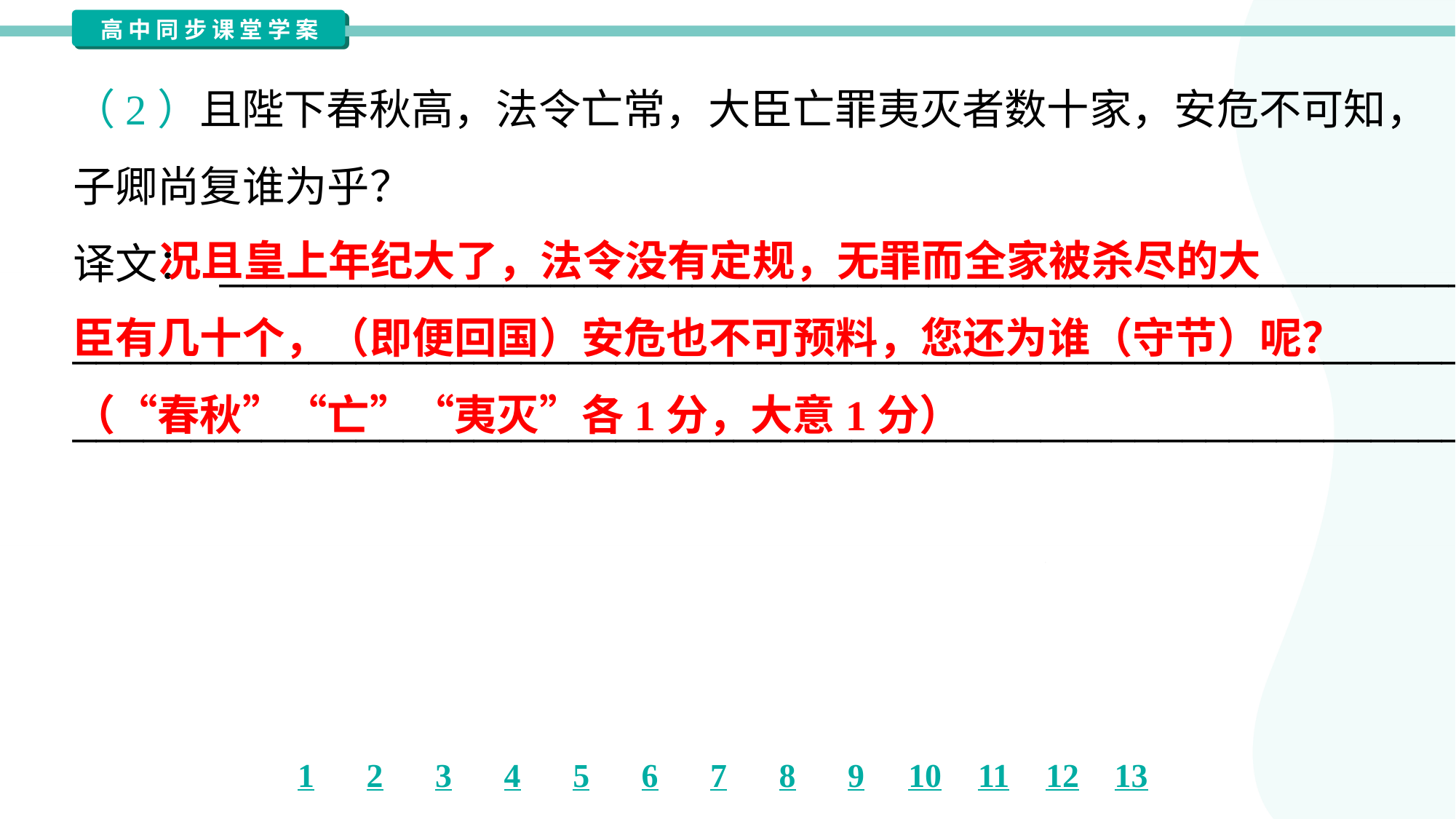

（2）且陛下春秋高，法令亡常，大臣亡罪夷灭者数十家，安危不可知，
子卿尚复谁为乎？
译文： ______________________________________________________
_____________________________________________________________
_____________________________________________________________
        况且皇上年纪大了，法令没有定规，无罪而全家被杀尽的大
臣有几十个，（即便回国）安危也不可预料，您还为谁（守节）呢？
（“春秋”“亡”“夷灭”各1分，大意1分）